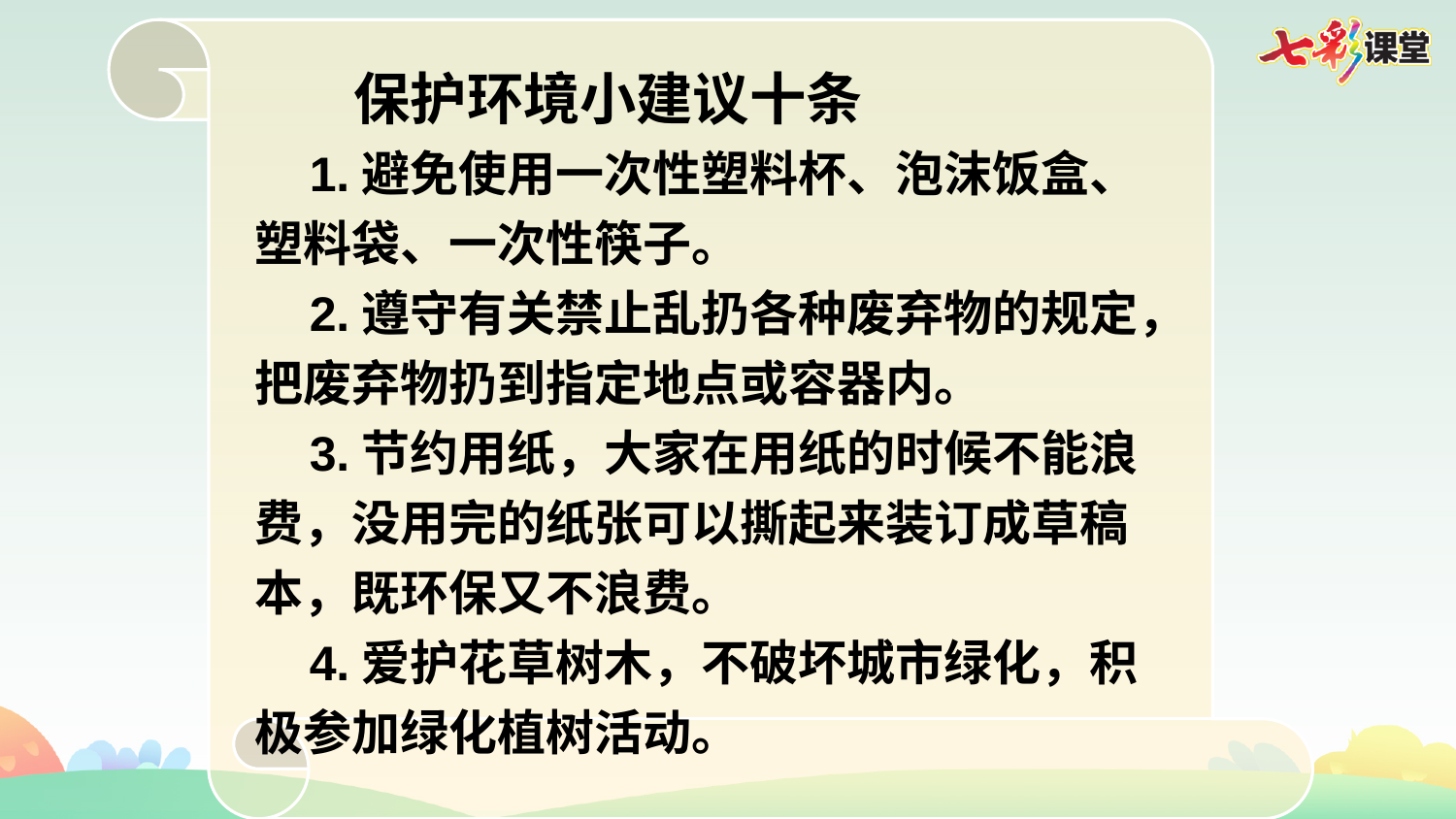

保护环境小建议十条
    1.避免使用一次性塑料杯、泡沫饭盒、塑料袋、一次性筷子。
    2.遵守有关禁止乱扔各种废弃物的规定，把废弃物扔到指定地点或容器内。
    3.节约用纸，大家在用纸的时候不能浪费，没用完的纸张可以撕起来装订成草稿本，既环保又不浪费。
    4.爱护花草树木，不破坏城市绿化，积极参加绿化植树活动。